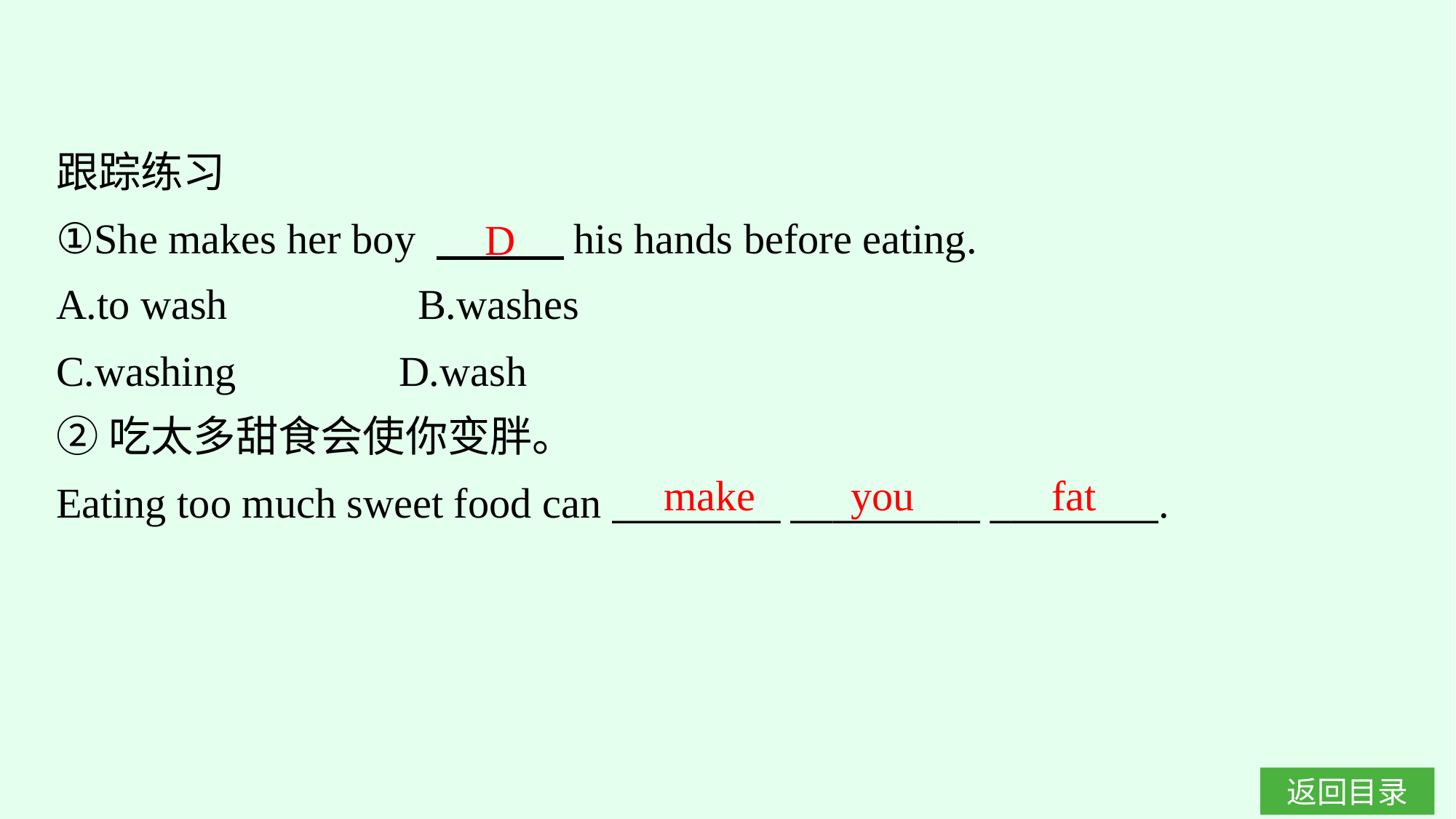

跟踪练习
①She makes her boy 　　　his hands before eating.
A.to wash　　　　B.washes
C.washing	        D.wash
②吃太多甜食会使你变胖。
Eating too much sweet food can ________ _________ ________.
D
make         you             fat